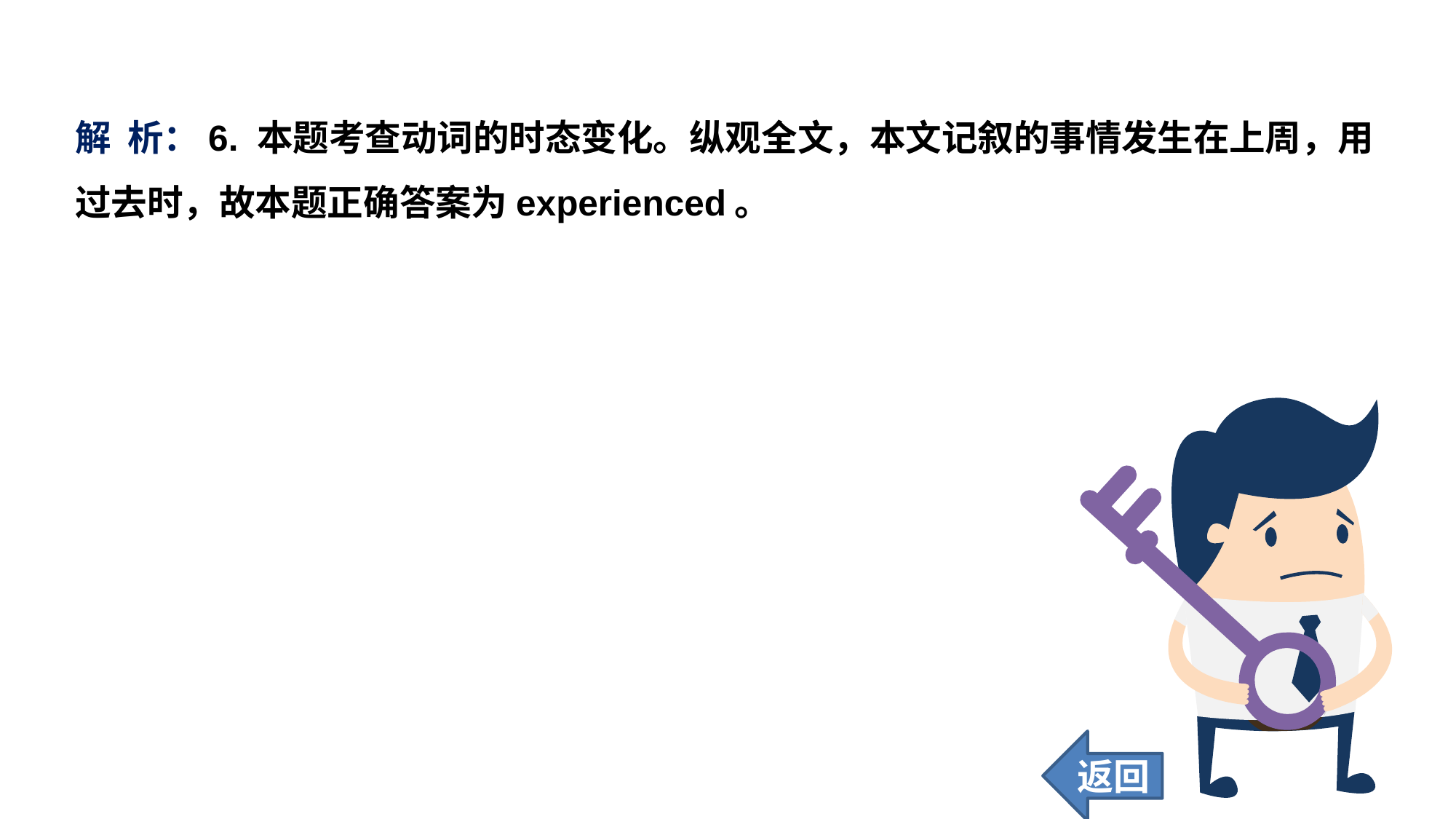

解  析：6. 本题考查动词的时态变化。纵观全文，本文记叙的事情发生在上周，用过去时，故本题正确答案为experienced。

返回
118